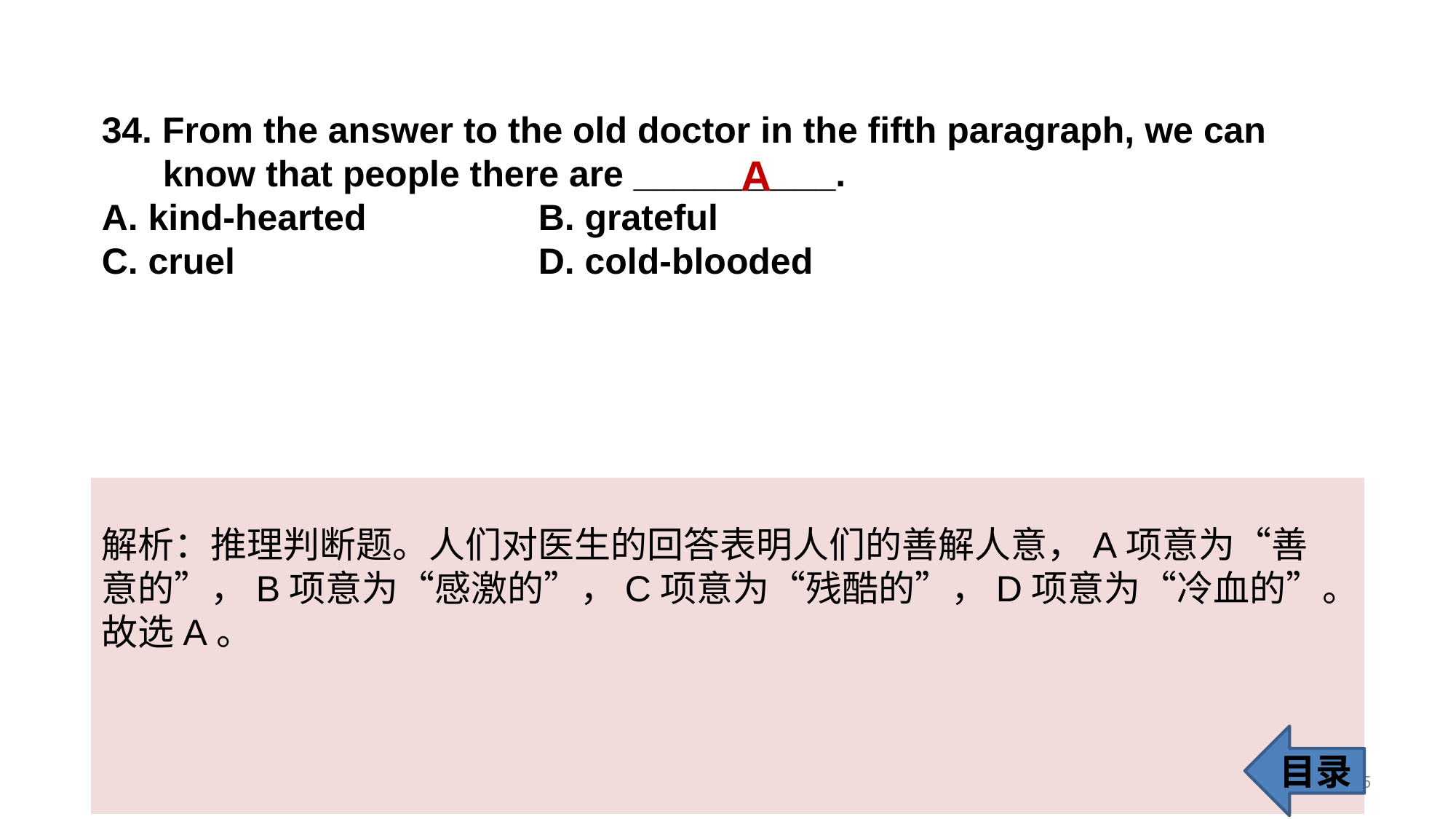

34. From the answer to the old doctor in the fifth paragraph, we can
      know that people there are __________.
A. kind-hearted 		B. grateful
C. cruel 			D. cold-blooded
A

解析：推理判断题。人们对医生的回答表明人们的善解人意，A项意为“善
意的”，B项意为“感激的”，C项意为“残酷的”，D项意为“冷血的”。故选A。
目录
35